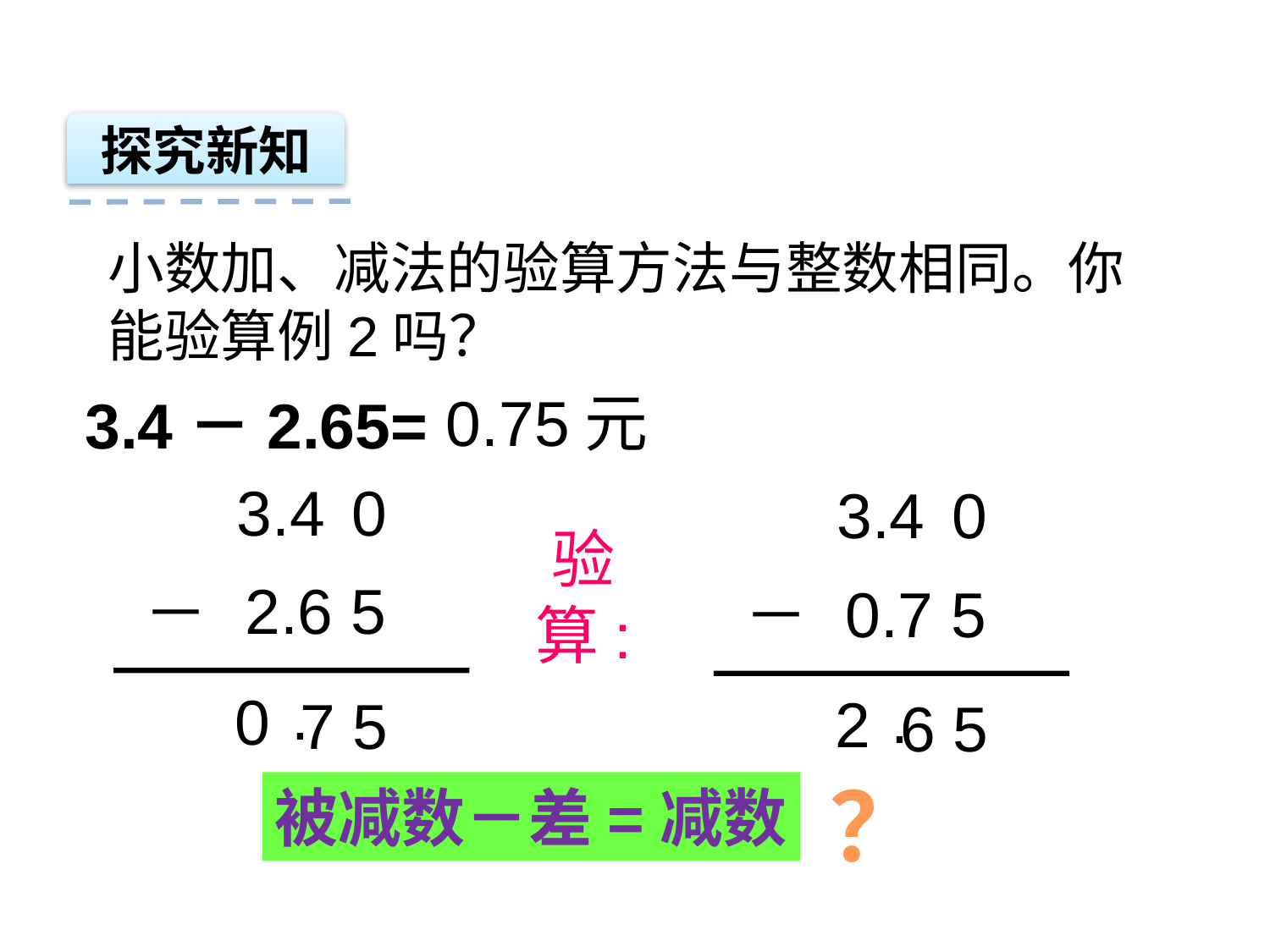

探究新知
小数加、减法的验算方法与整数相同。你能验算例2吗？
0.75元
3.4－2.65=
3.4
2.6 5
－

0
.
0
7
5
3.4
0.7 5
－

0
.
2
6
5
验
算:
？
被减数－差=减数